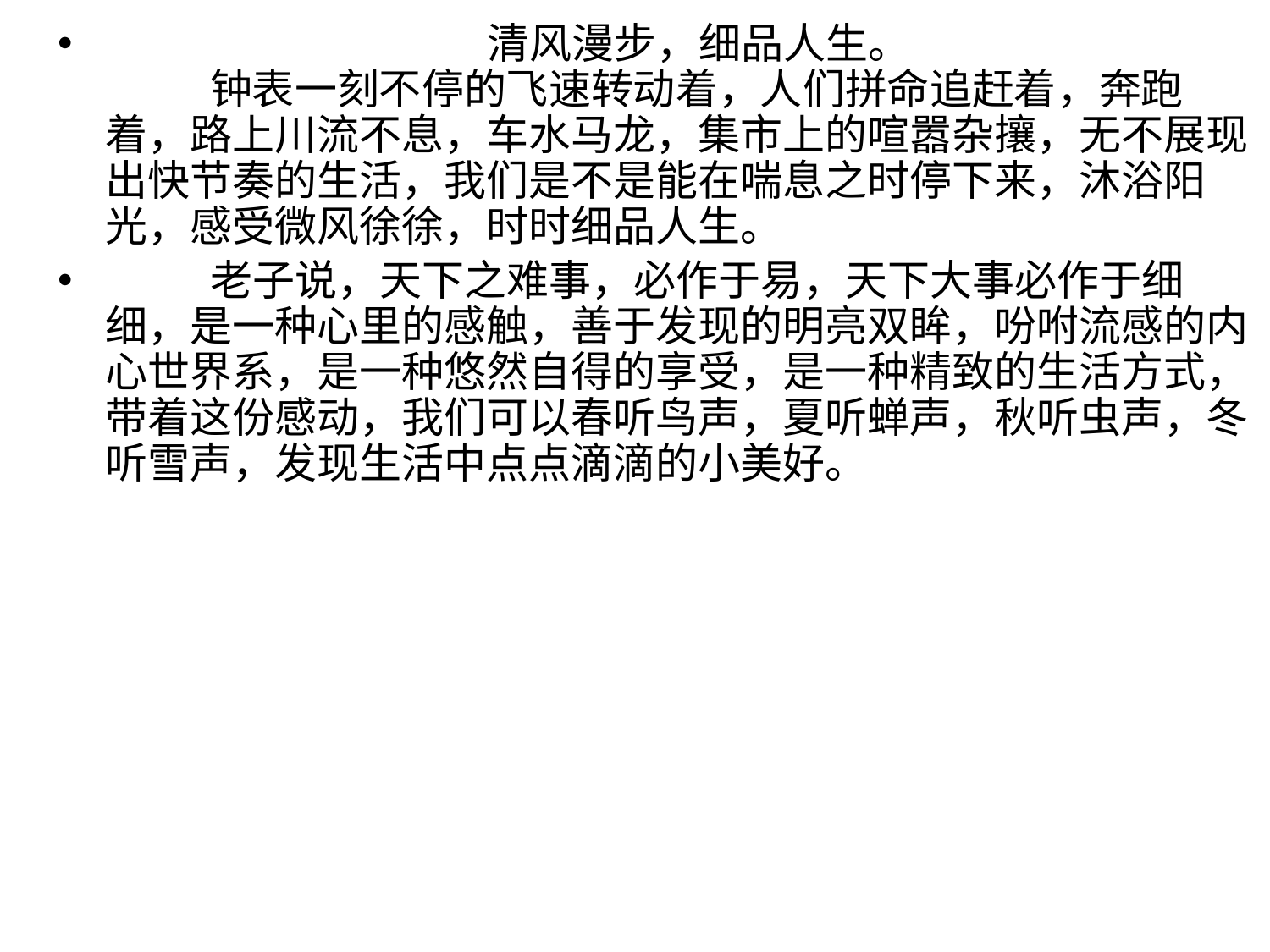

清风漫步，细品人生。
           钟表一刻不停的飞速转动着，人们拼命追赶着，奔跑着，路上川流不息，车水马龙，集市上的喧嚣杂攘，无不展现出快节奏的生活，我们是不是能在喘息之时停下来，沐浴阳光，感受微风徐徐，时时细品人生。
          老子说，天下之难事，必作于易，天下大事必作于细细，是一种心里的感触，善于发现的明亮双眸，吩咐流感的内心世界系，是一种悠然自得的享受，是一种精致的生活方式，带着这份感动，我们可以春听鸟声，夏听蝉声，秋听虫声，冬听雪声，发现生活中点点滴滴的小美好。